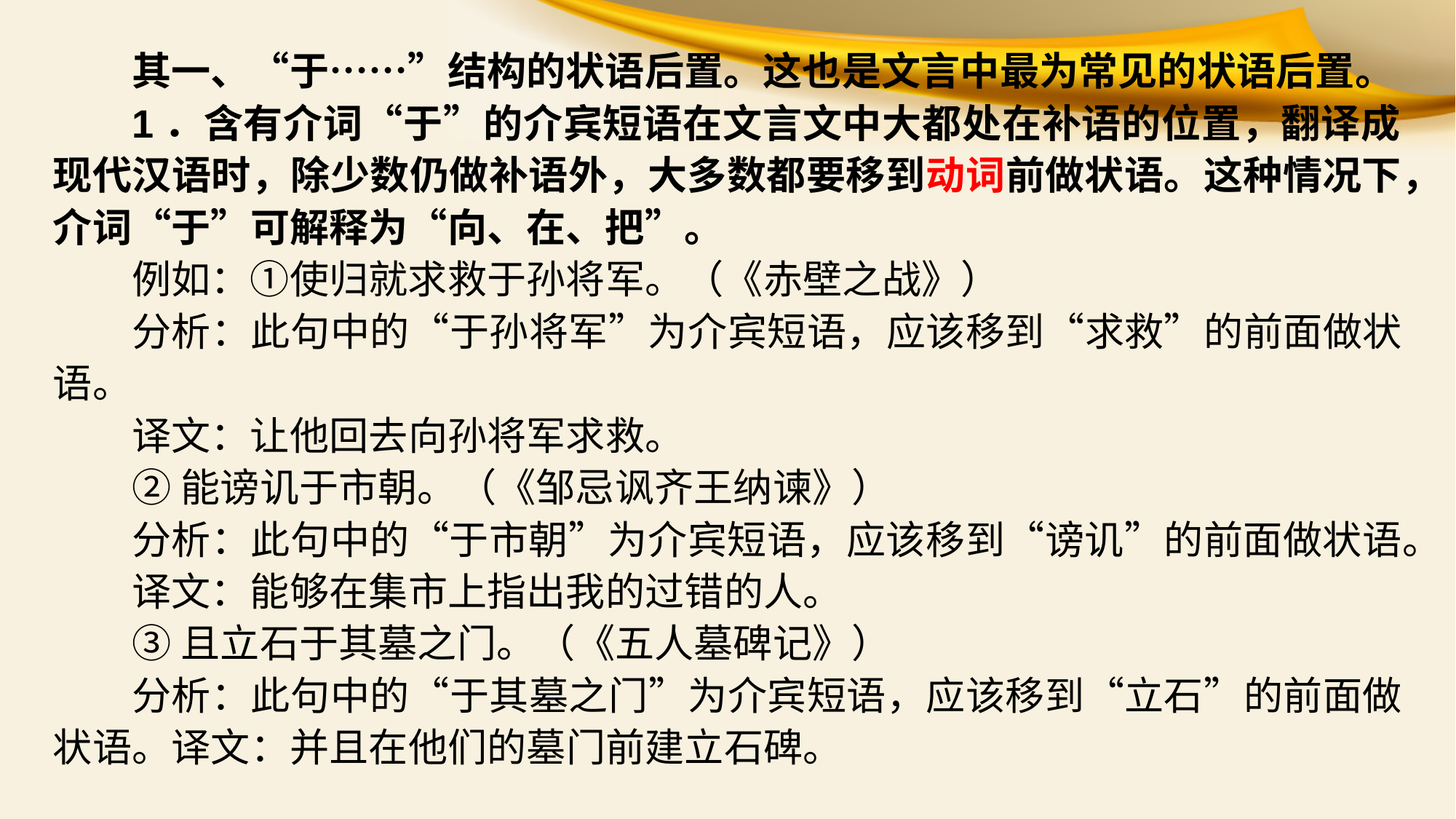

其一、“于……”结构的状语后置。这也是文言中最为常见的状语后置。
1．含有介词“于”的介宾短语在文言文中大都处在补语的位置，翻译成现代汉语时，除少数仍做补语外，大多数都要移到动词前做状语。这种情况下，介词“于”可解释为“向、在、把”。
例如：①使归就求救于孙将军。（《赤壁之战》）
分析：此句中的“于孙将军”为介宾短语，应该移到“求救”的前面做状语。
译文：让他回去向孙将军求救。
②能谤讥于市朝。（《邹忌讽齐王纳谏》）
分析：此句中的“于市朝”为介宾短语，应该移到“谤讥”的前面做状语。
译文：能够在集市上指出我的过错的人。
③且立石于其墓之门。（《五人墓碑记》）
分析：此句中的“于其墓之门”为介宾短语，应该移到“立石”的前面做状语。译文：并且在他们的墓门前建立石碑。